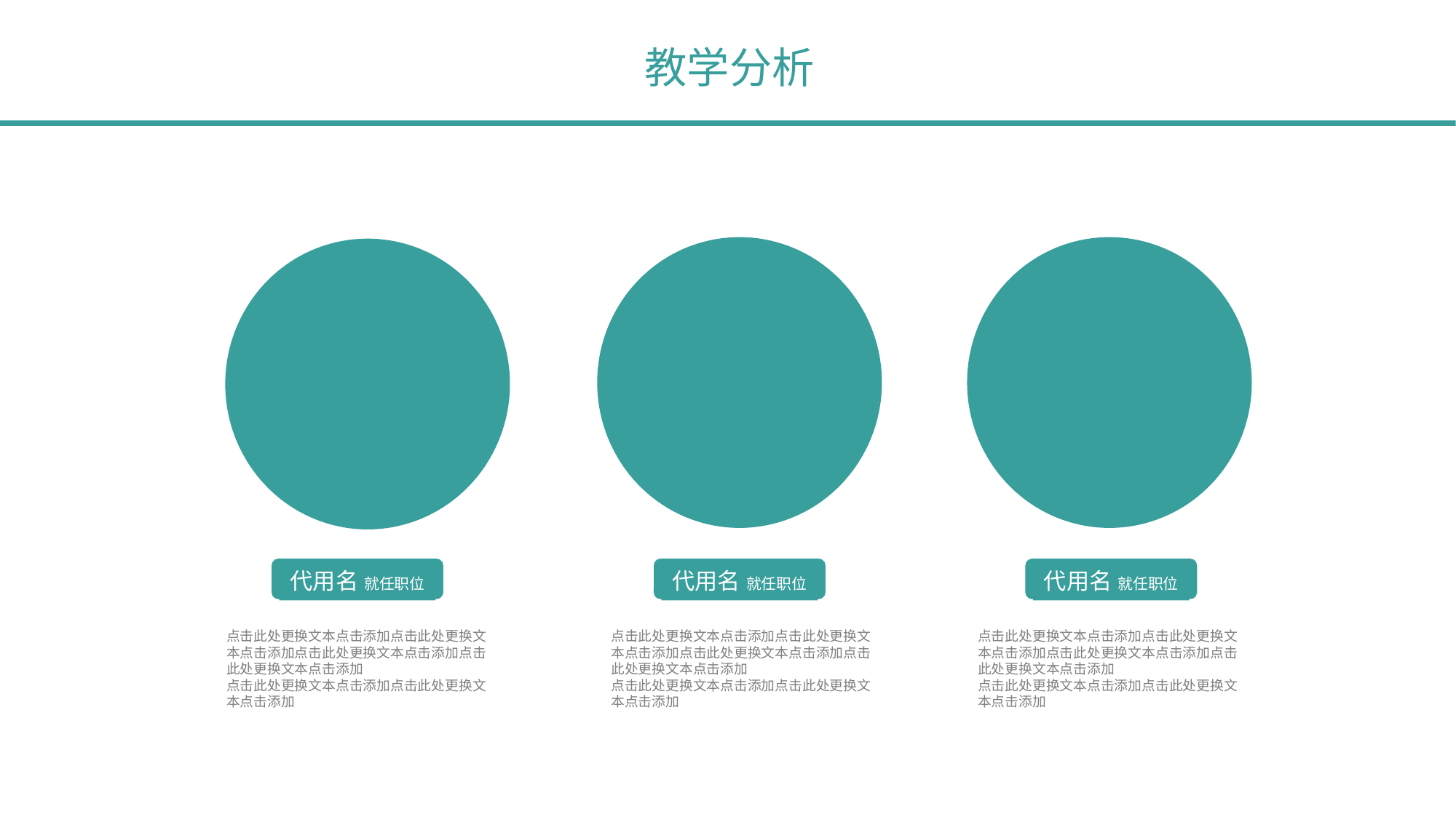

教学分析

代用名 就任职位

代用名 就任职位

代用名 就任职位
点击此处更换文本点击添加点击此处更换文本点击添加点击此处更换文本点击添加点击此处更换文本点击添加
点击此处更换文本点击添加点击此处更换文本点击添加
点击此处更换文本点击添加点击此处更换文本点击添加点击此处更换文本点击添加点击此处更换文本点击添加
点击此处更换文本点击添加点击此处更换文本点击添加
点击此处更换文本点击添加点击此处更换文本点击添加点击此处更换文本点击添加点击此处更换文本点击添加
点击此处更换文本点击添加点击此处更换文本点击添加